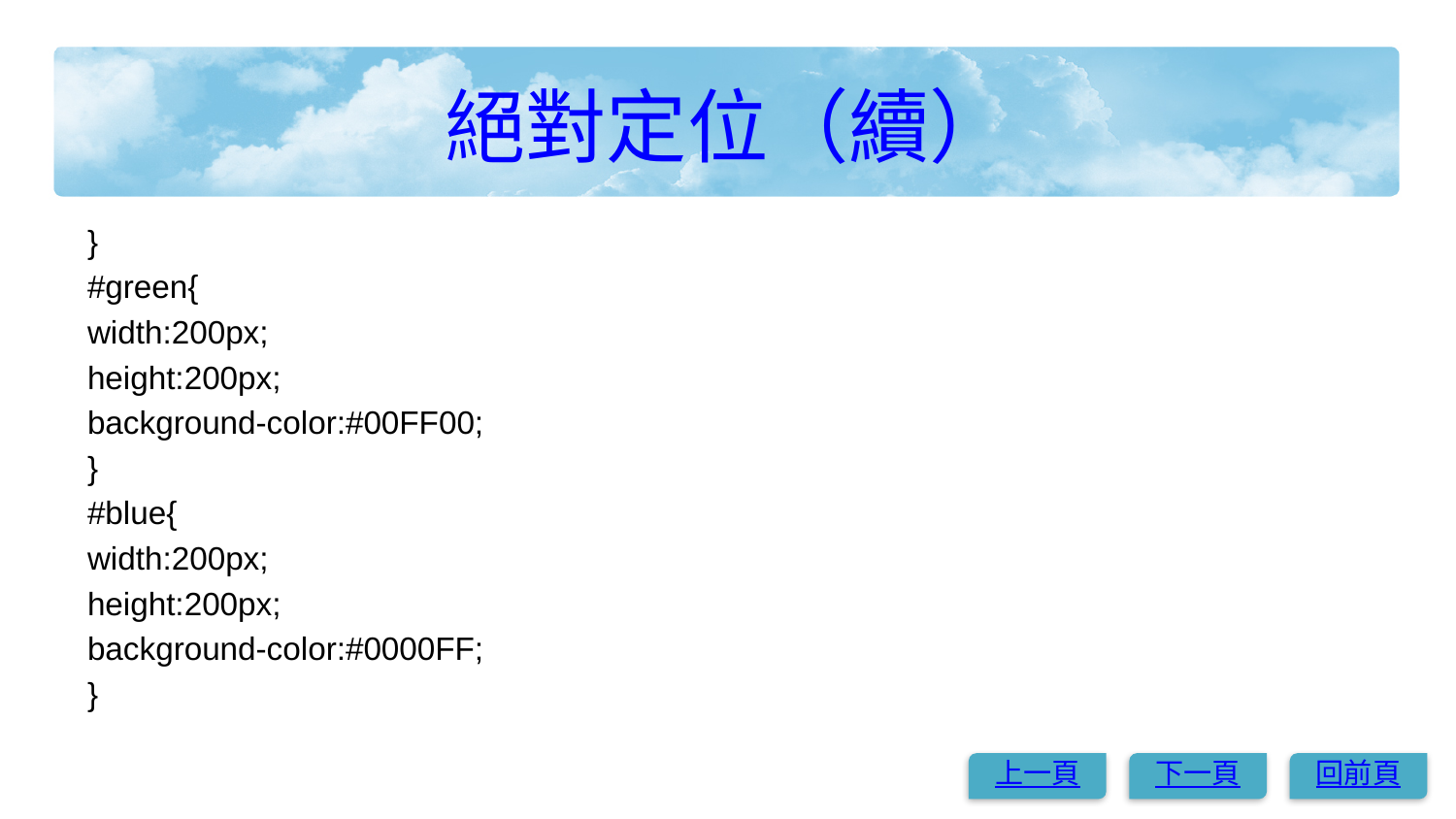

# 絕對定位（續）
}
#green{
width:200px;
height:200px;
background-color:#00FF00;
}
#blue{
width:200px;
height:200px;
background-color:#0000FF;
}
上一頁
下一頁
回前頁